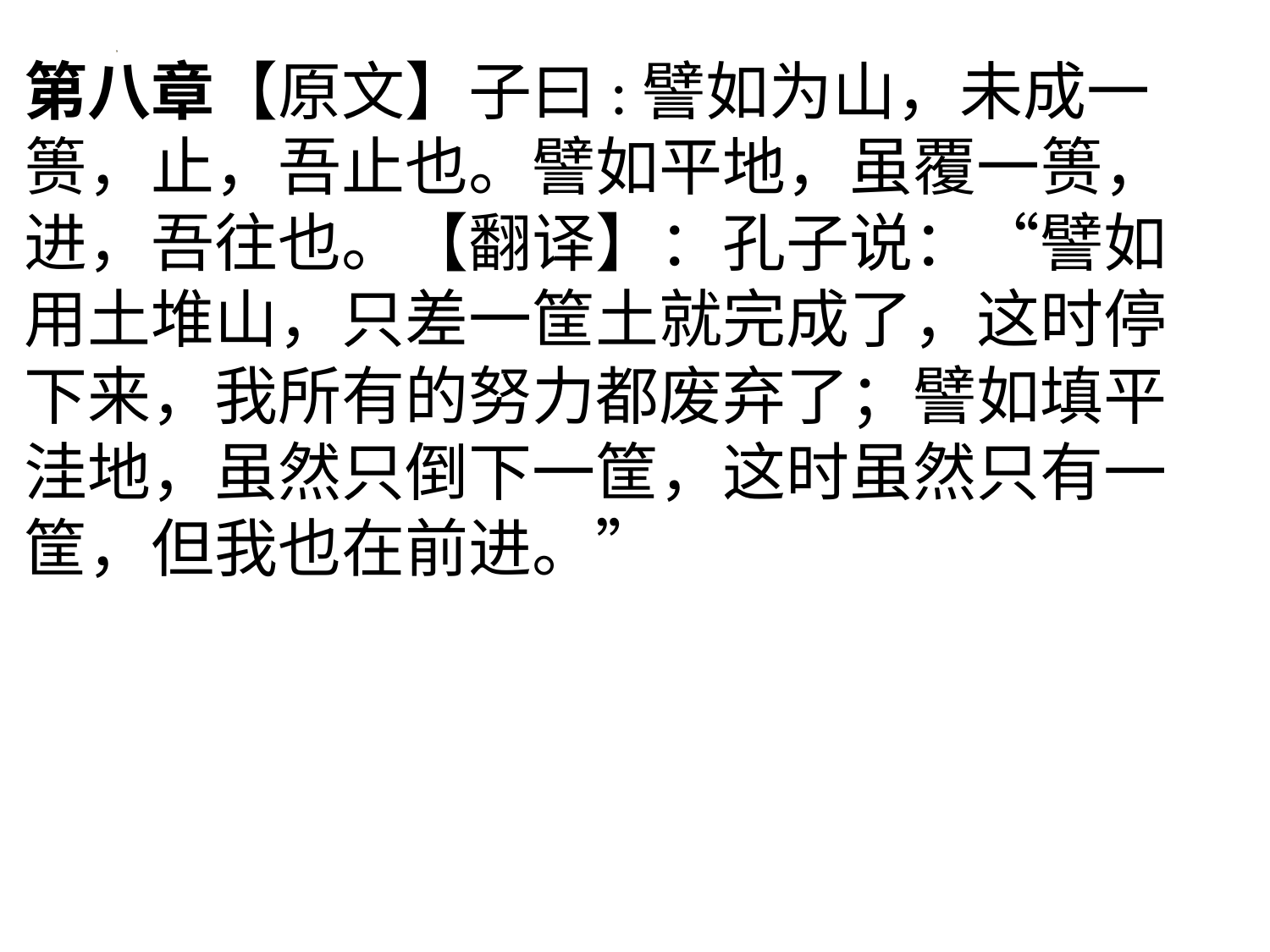

第八章【原文】子曰:譬如为山，未成一篑，止，吾止也。譬如平地，虽覆一篑，进，吾往也。【翻译】：孔子说：“譬如用土堆山，只差一筐土就完成了，这时停下来，我所有的努力都废弃了；譬如填平洼地，虽然只倒下一筐，这时虽然只有一筐，但我也在前进。”